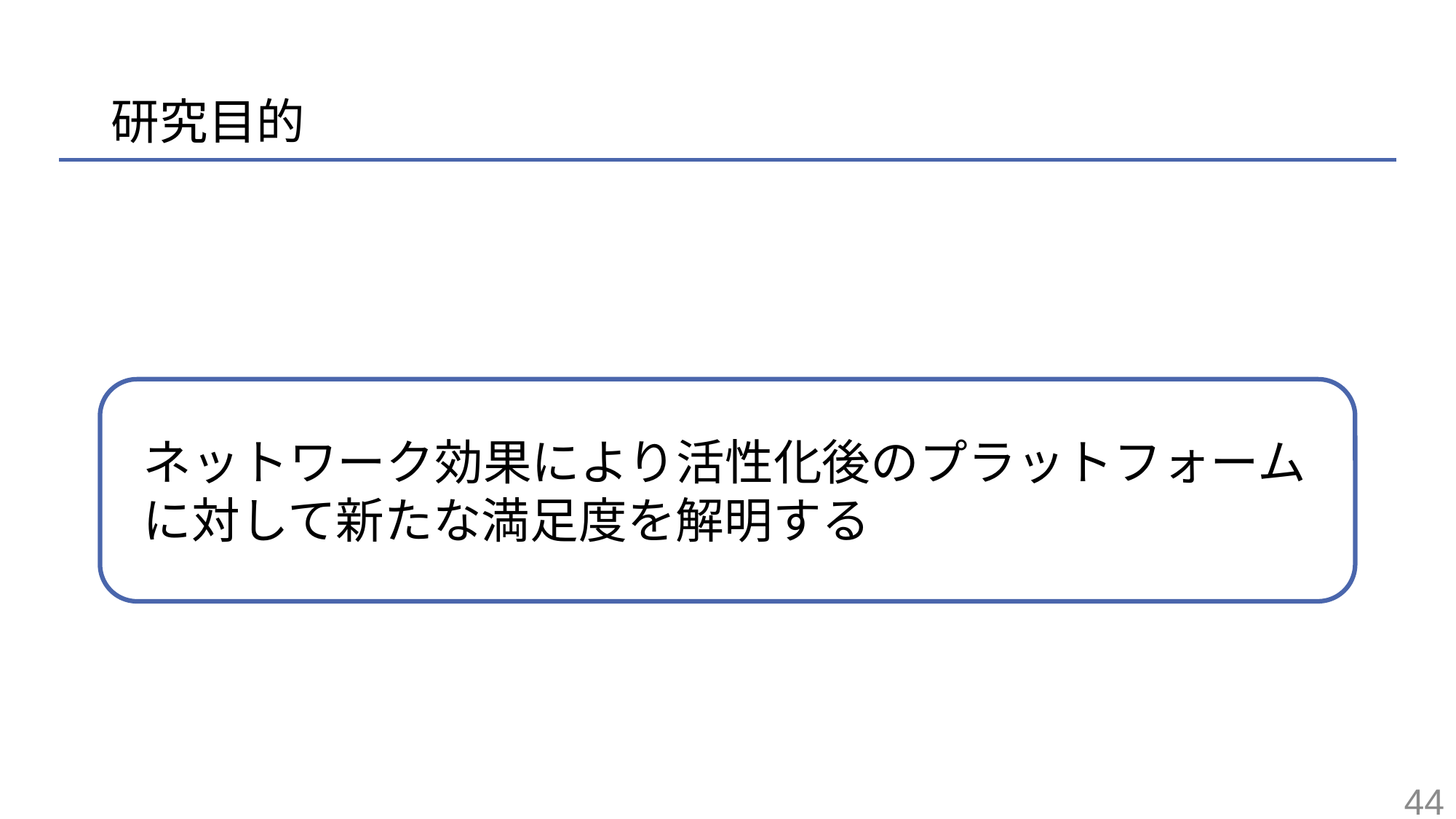

# 研究目的

ネットワーク効果により活性化後のプラットフォームに対して新たな満足度を解明する
44